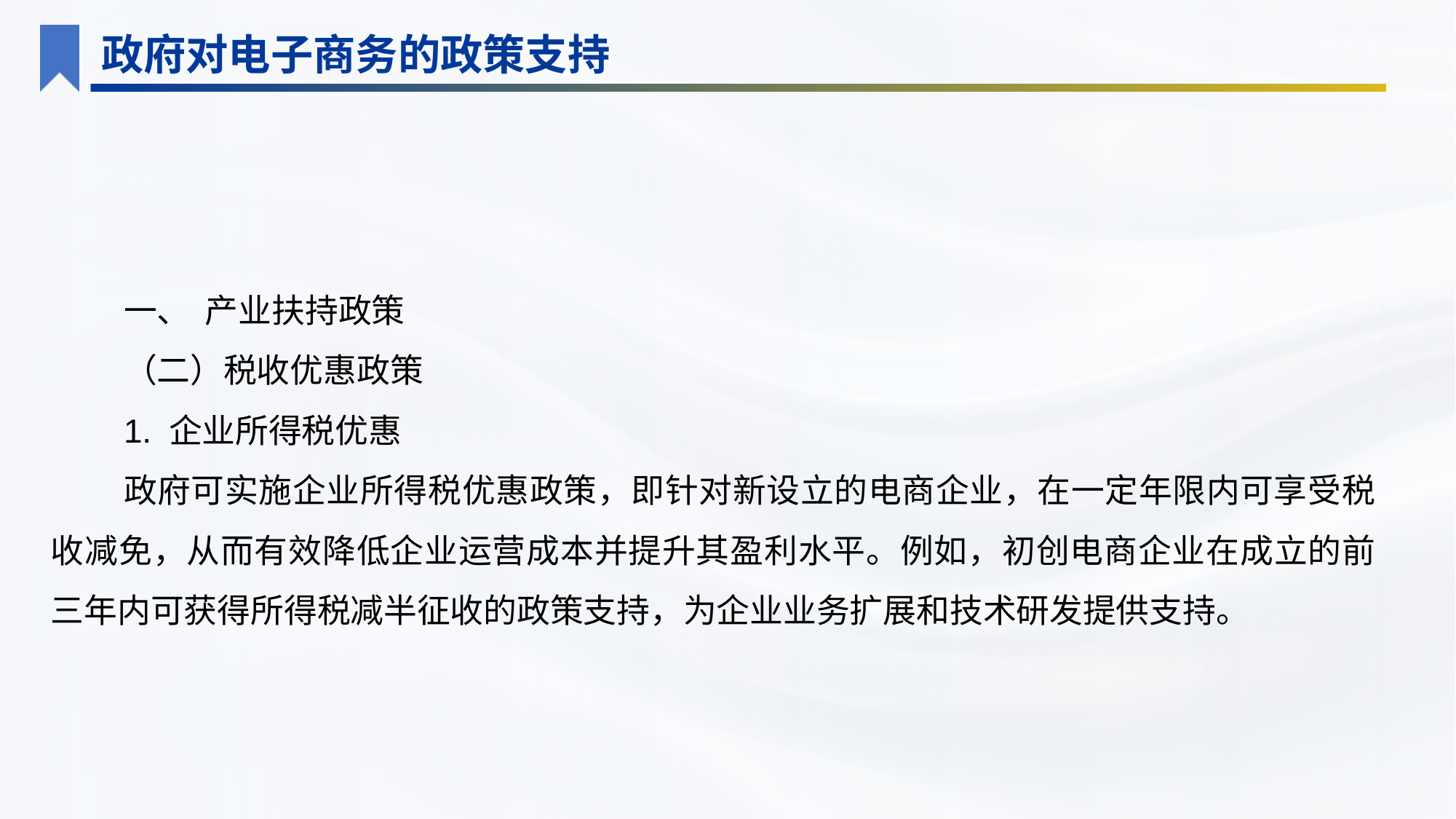

政府对电子商务的政策支持
一、  产业扶持政策
（二）税收优惠政策
1. 企业所得税优惠
政府可实施企业所得税优惠政策，即针对新设立的电商企业，在一定年限内可享受税收减免，从而有效降低企业运营成本并提升其盈利水平。例如，初创电商企业在成立的前三年内可获得所得税减半征收的政策支持，为企业业务扩展和技术研发提供支持。